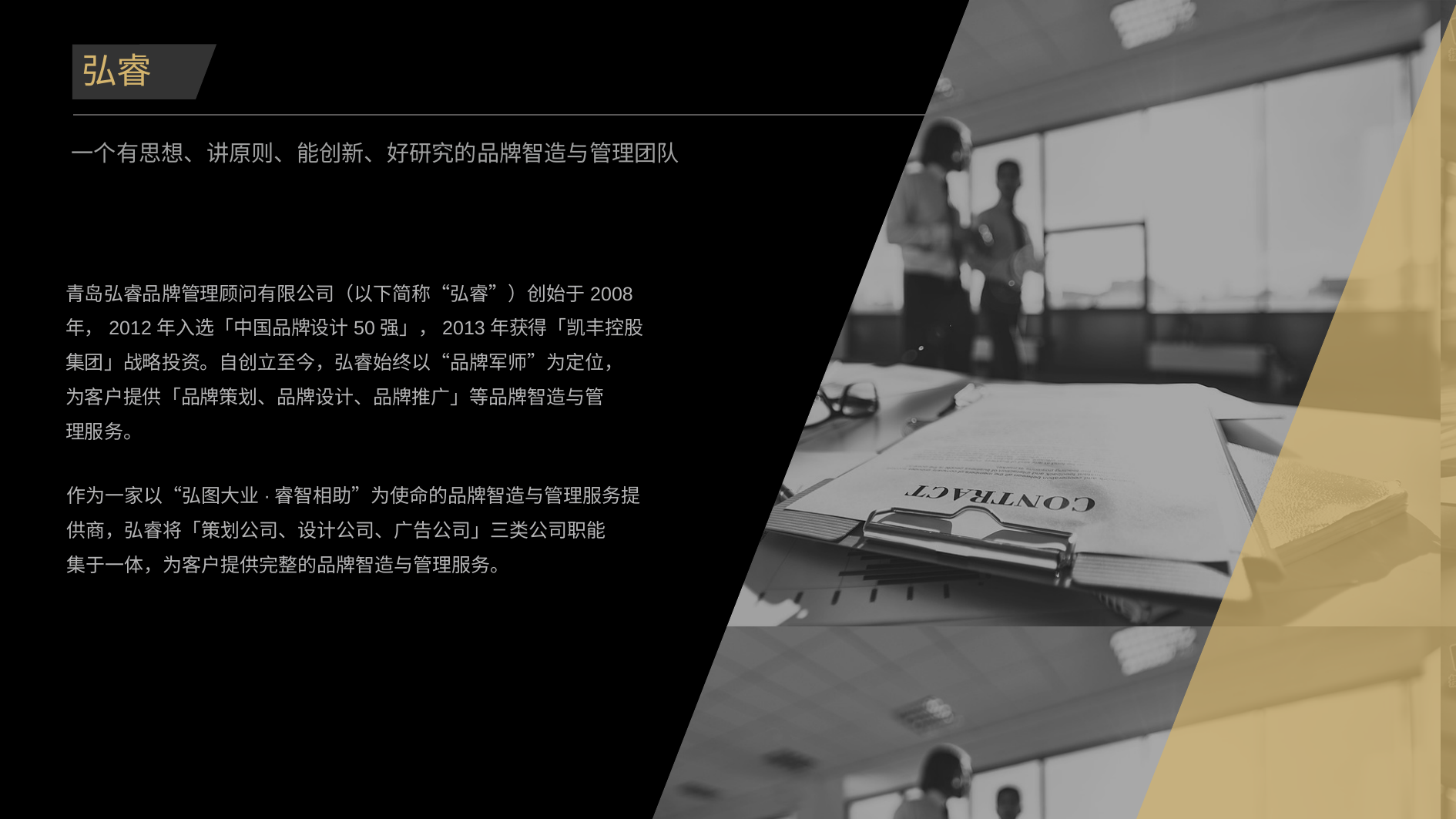

弘睿

一个有思想、讲原则、能创新、好研究的品牌智造与管理团队

青岛弘睿品牌管理顾问有限公司（以下简称“弘睿”）创始于2008
年，2012年入选「中国品牌设计50强」，2013年获得「凯丰控股
集团」战略投资。自创立至今，弘睿始终以“品牌军师”为定位，
为客户提供「品牌策划、品牌设计、品牌推广」等品牌智造与管
理服务。
作为一家以“弘图大业·睿智相助”为使命的品牌智造与管理服务提
供商，弘睿将「策划公司、设计公司、广告公司」三类公司职能
集于一体，为客户提供完整的品牌智造与管理服务。